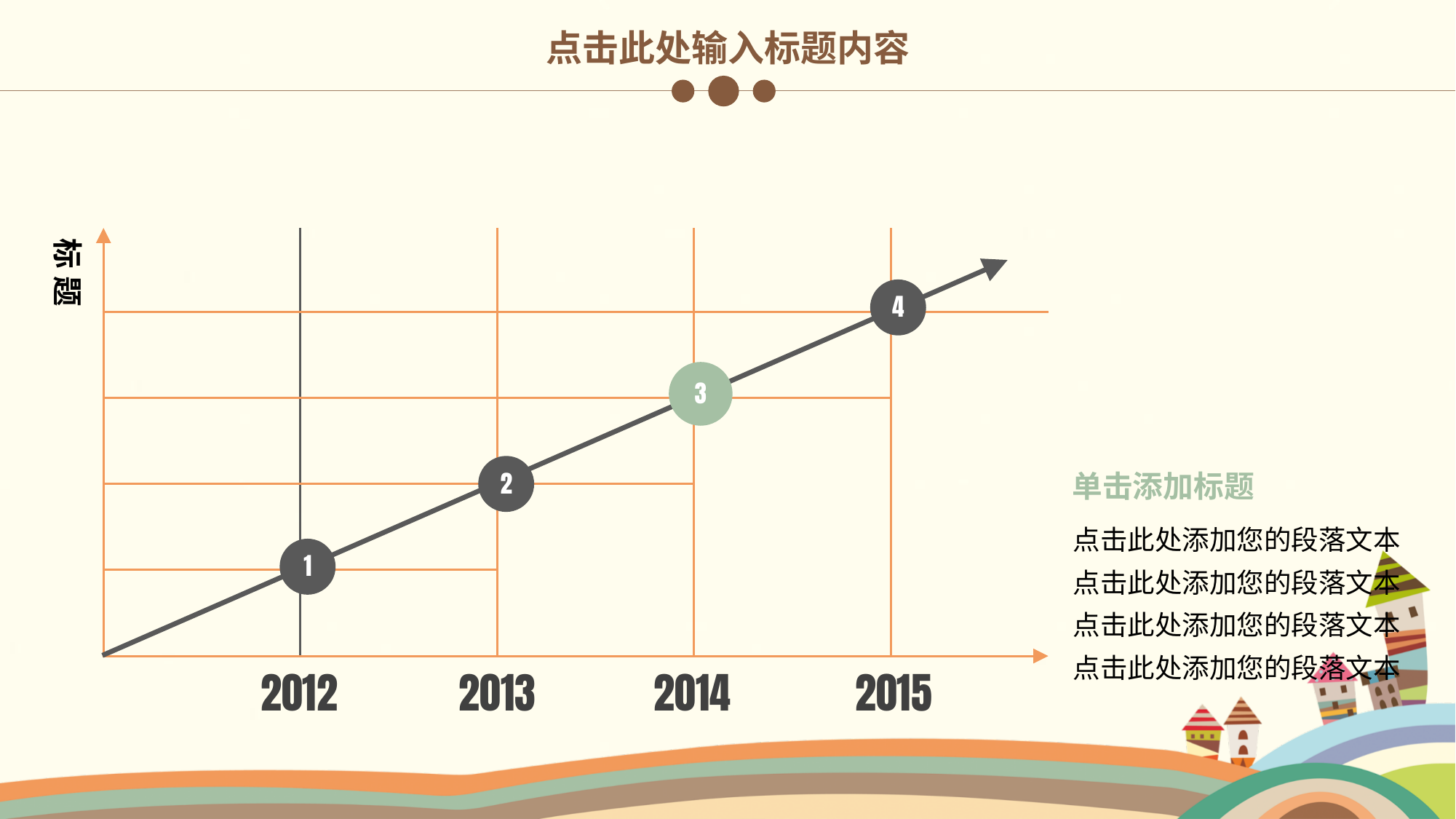

点击此处输入标题内容
标 题
4
3
2
单击添加标题
点击此处添加您的段落文本
点击此处添加您的段落文本
点击此处添加您的段落文本
点击此处添加您的段落文本

1
2012
2013
2014
2015